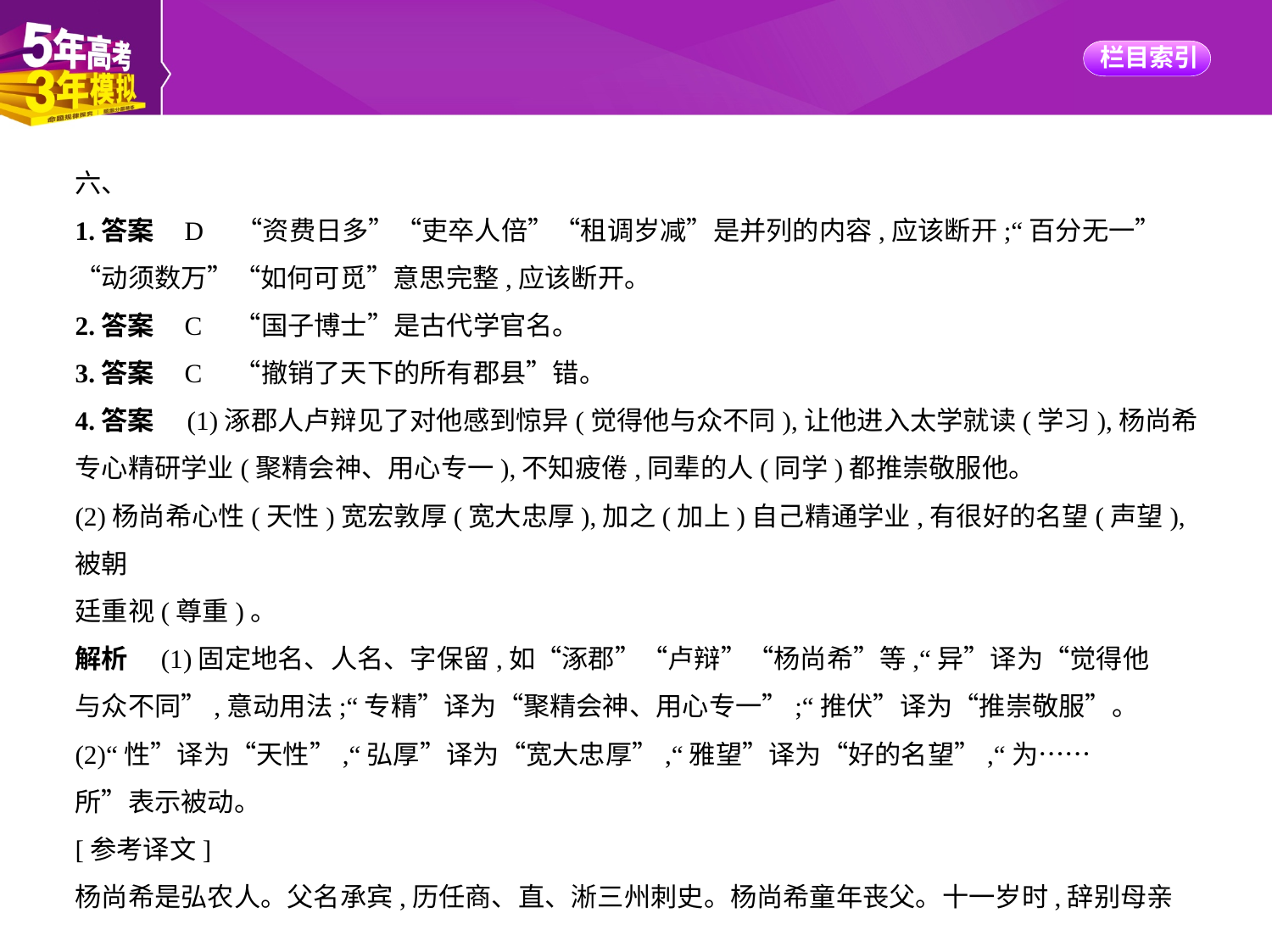

六、
1.答案    D　“资费日多”“吏卒人倍”“租调岁减”是并列的内容,应该断开;“百分无一”
“动须数万”“如何可觅”意思完整,应该断开。
2.答案    C　“国子博士”是古代学官名。
3.答案    C　“撤销了天下的所有郡县”错。
4.答案　(1)涿郡人卢辩见了对他感到惊异(觉得他与众不同),让他进入太学就读(学习),杨尚希
专心精研学业(聚精会神、用心专一),不知疲倦,同辈的人(同学)都推崇敬服他。
(2)杨尚希心性(天性)宽宏敦厚(宽大忠厚),加之(加上)自己精通学业,有很好的名望(声望),被朝
廷重视(尊重)。
解析　(1)固定地名、人名、字保留,如“涿郡”“卢辩”“杨尚希”等,“异”译为“觉得他
与众不同”,意动用法;“专精”译为“聚精会神、用心专一”;“推伏”译为“推崇敬服”。
(2)“性”译为“天性”,“弘厚”译为“宽大忠厚”,“雅望”译为“好的名望”,“为……
所”表示被动。
[参考译文]
杨尚希是弘农人。父名承宾,历任商、直、淅三州刺史。杨尚希童年丧父。十一岁时,辞别母亲